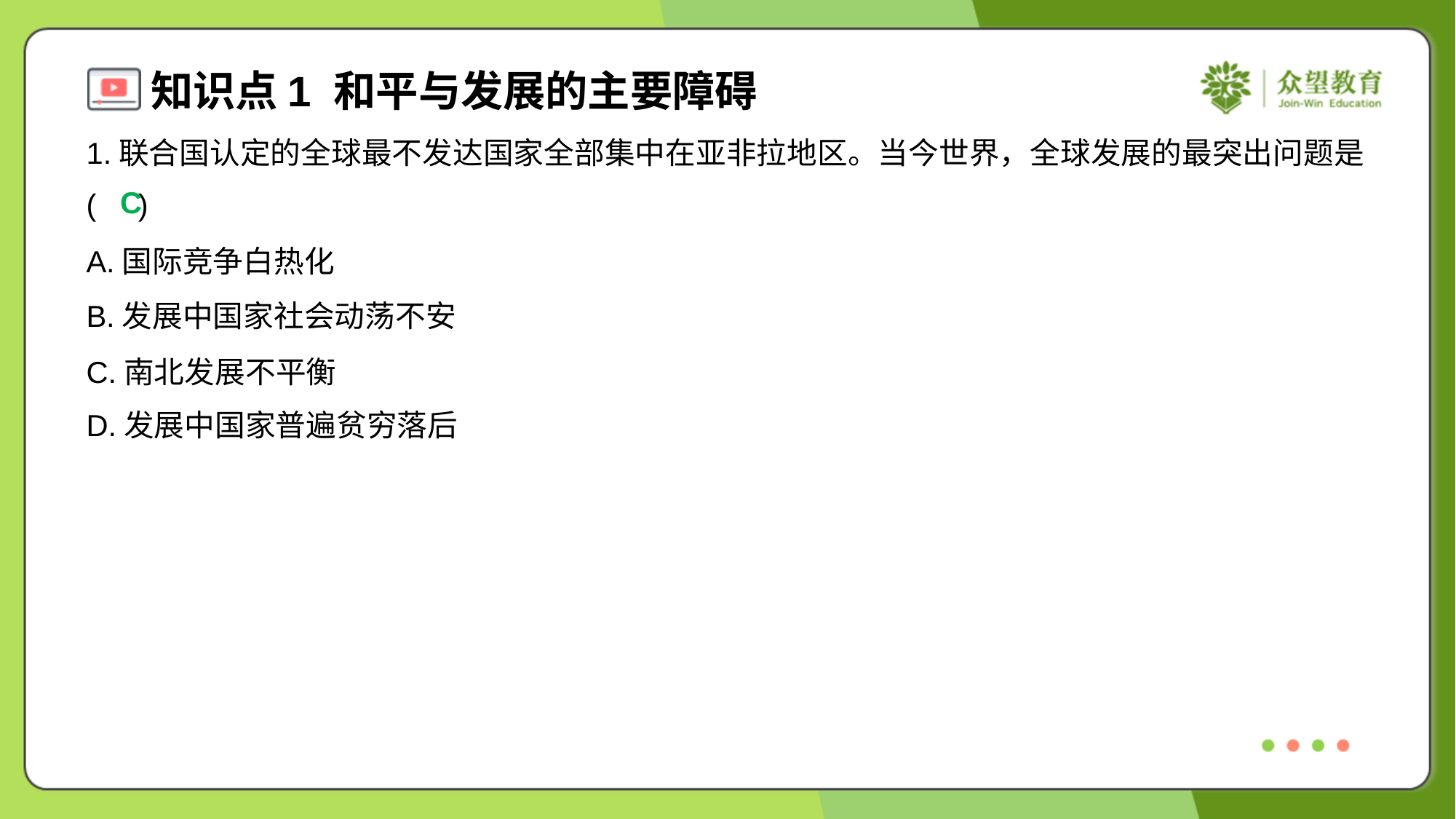

1.联合国认定的全球最不发达国家全部集中在亚非拉地区。当今世界，全球发展的最突出问题是
(     )
C
A.国际竞争白热化
B.发展中国家社会动荡不安
C.南北发展不平衡
D.发展中国家普遍贫穷落后